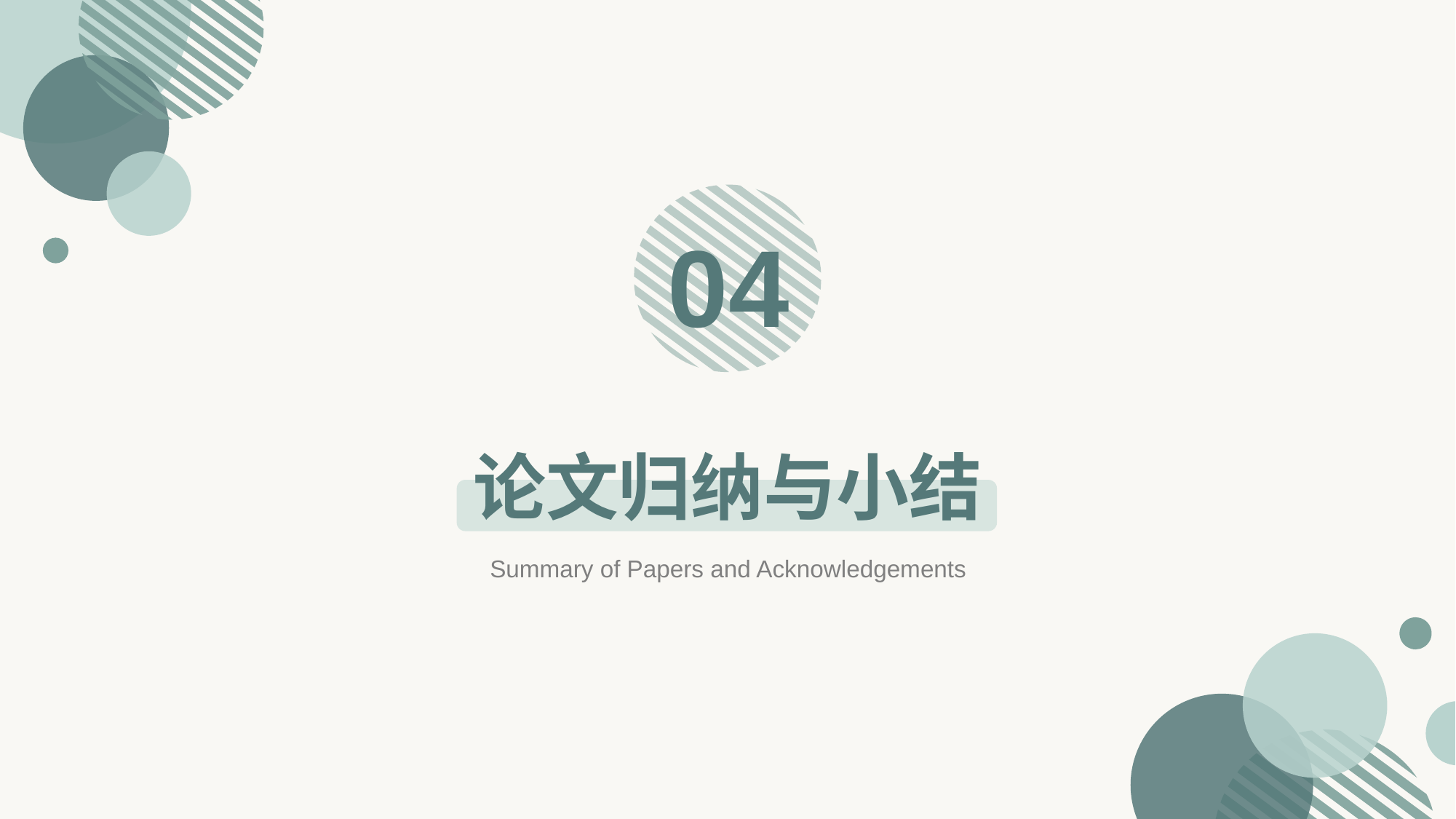

04
论文归纳与小结

Summary of Papers and Acknowledgements